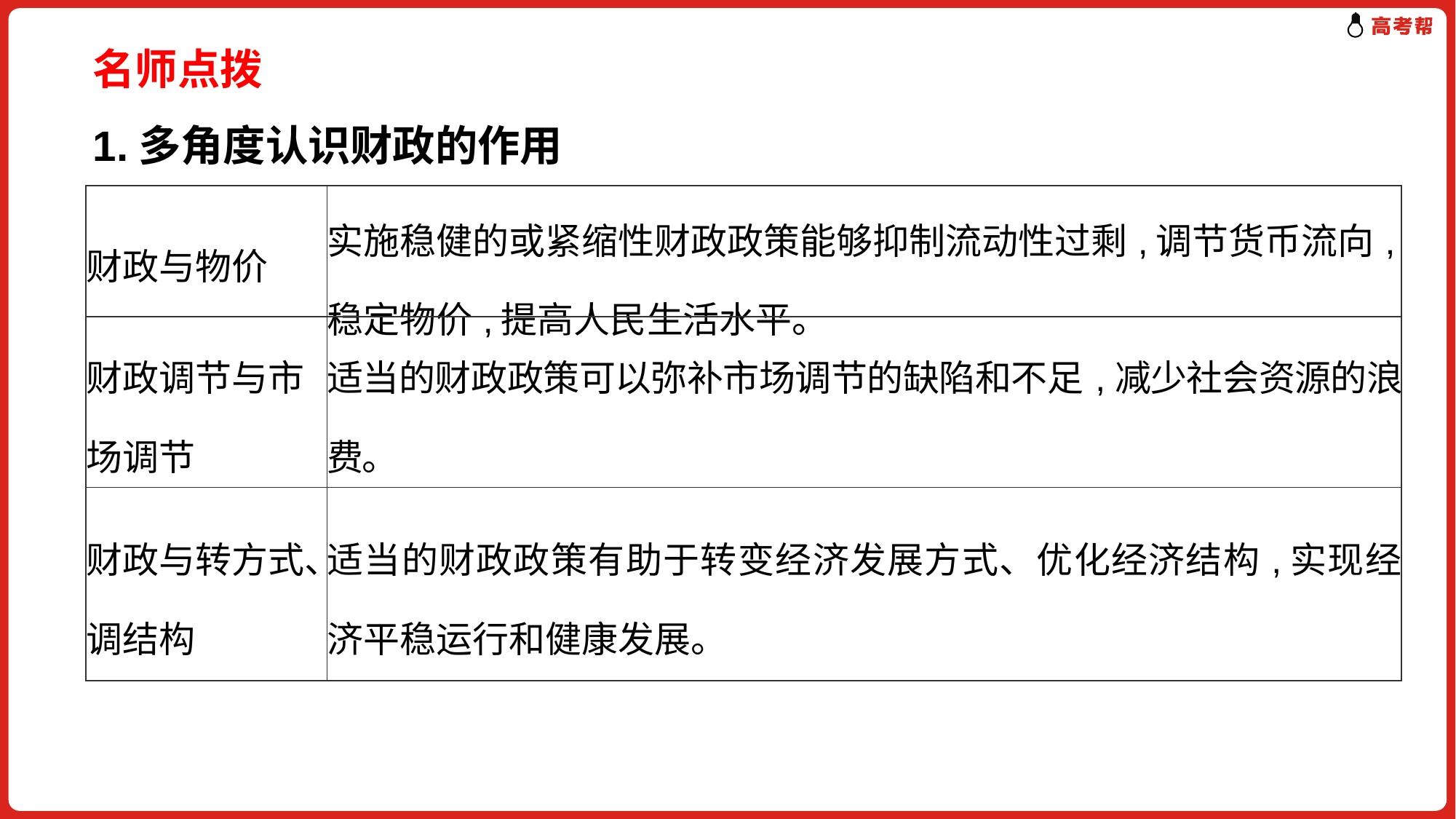

名师点拨
1.多角度认识财政的作用
| 财政与物价 | 实施稳健的或紧缩性财政政策能够抑制流动性过剩,调节货币流向,稳定物价,提高人民生活水平。 |
| --- | --- |
| 财政调节与市场调节 | 适当的财政政策可以弥补市场调节的缺陷和不足,减少社会资源的浪费。 |
| 财政与转方式、调结构 | 适当的财政政策有助于转变经济发展方式、优化经济结构,实现经济平稳运行和健康发展。 |